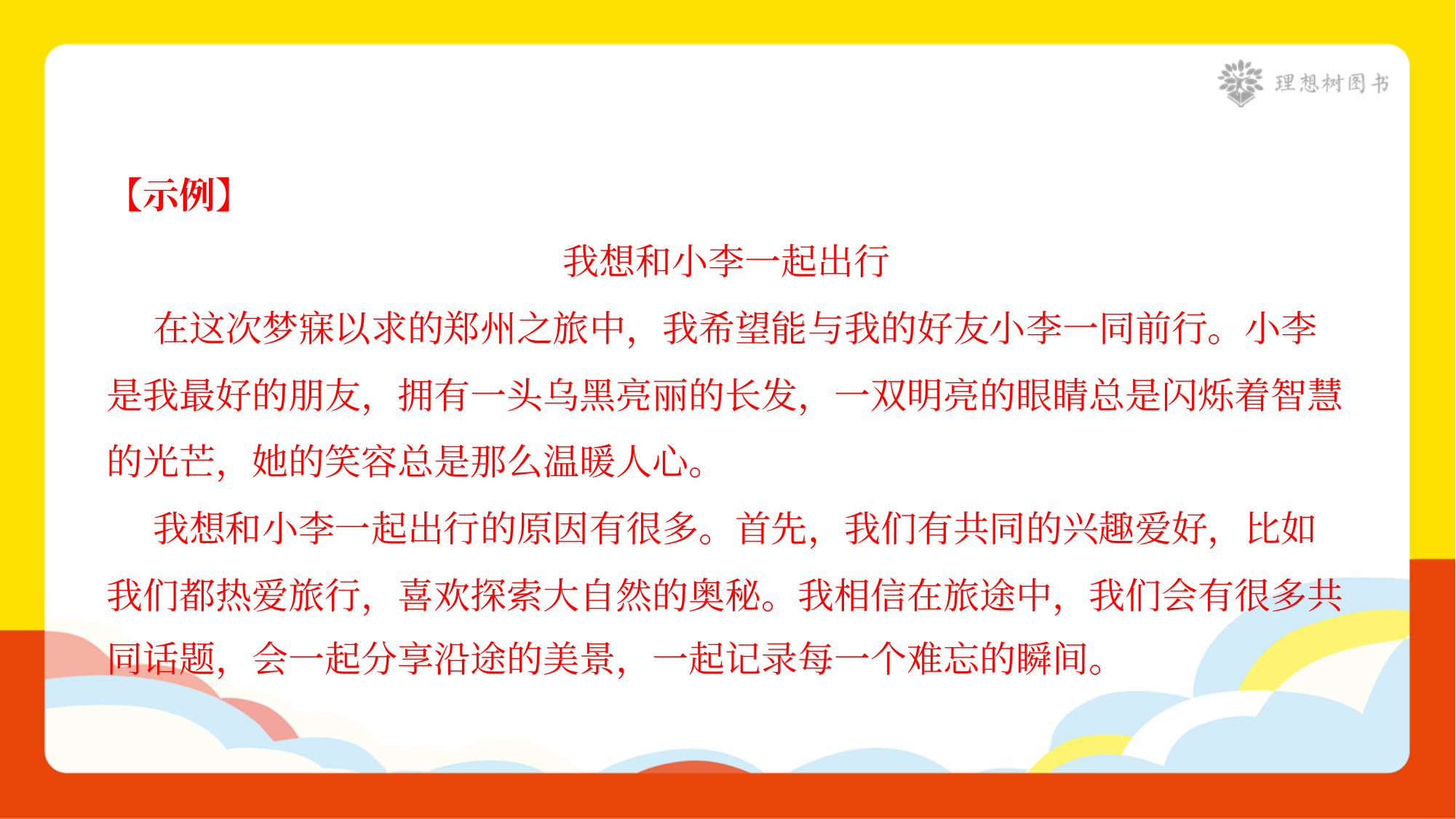

【示例】
我想和小李一起出行
    在这次梦寐以求的郑州之旅中，我希望能与我的好友小李一同前行。小李
是我最好的朋友，拥有一头乌黑亮丽的长发，一双明亮的眼睛总是闪烁着智慧
的光芒，她的笑容总是那么温暖人心。
    我想和小李一起出行的原因有很多。首先，我们有共同的兴趣爱好，比如
我们都热爱旅行，喜欢探索大自然的奥秘。我相信在旅途中，我们会有很多共
同话题，会一起分享沿途的美景，一起记录每一个难忘的瞬间。